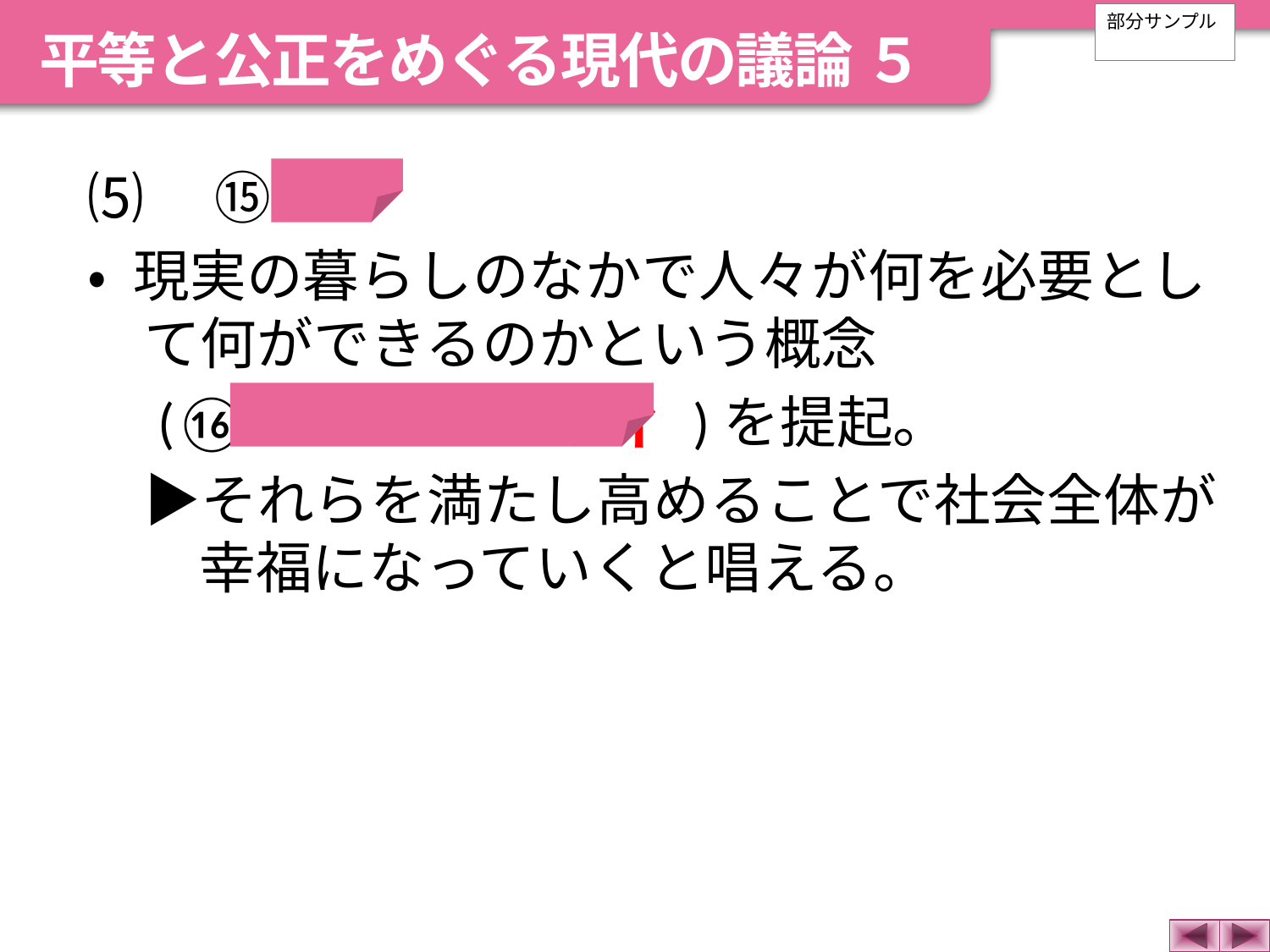

平等と公正をめぐる現代の議論 ５
部分サンプル

⑸　⑮ セン
• 現実の暮らしのなかで人々が何を必要として何ができるのかという概念
　(⑯ ケイパビリティ )を提起。
　▶それらを満たし高めることで社会全体が幸福になっていくと唱える。